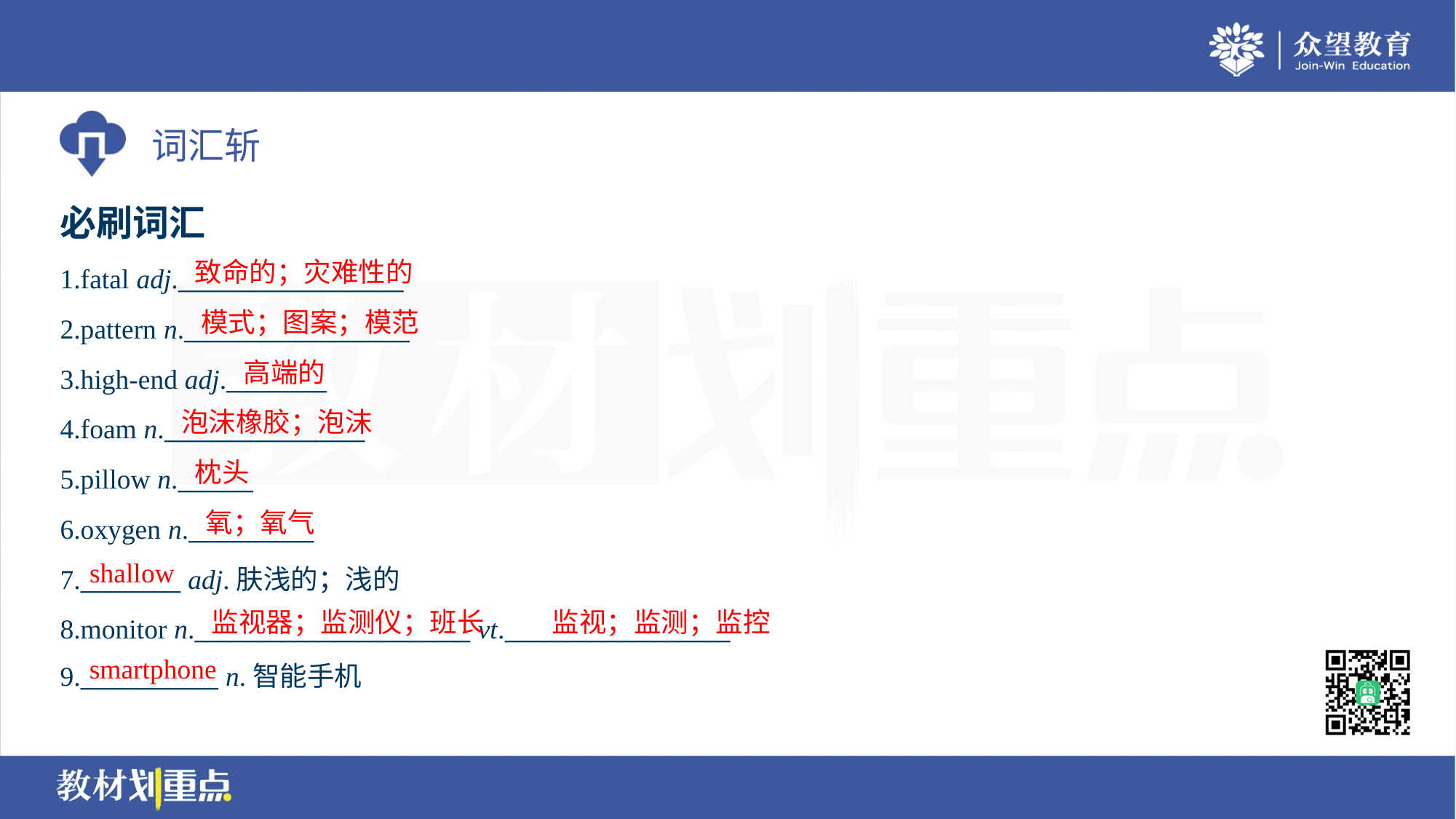

必刷词汇
致命的；灾难性的
1.fatal adj.__________________
2.pattern n.__________________
3.high-end adj.________
4.foam n.________________
5.pillow n.______
6.oxygen n.__________
7.________ adj.肤浅的；浅的
8.monitor n.______________________ vt.__________________
9.___________ n.智能手机
模式；图案；模范
高端的
泡沫橡胶；泡沫
枕头
氧；氧气
shallow
监视器；监测仪；班长
监视；监测；监控
smartphone